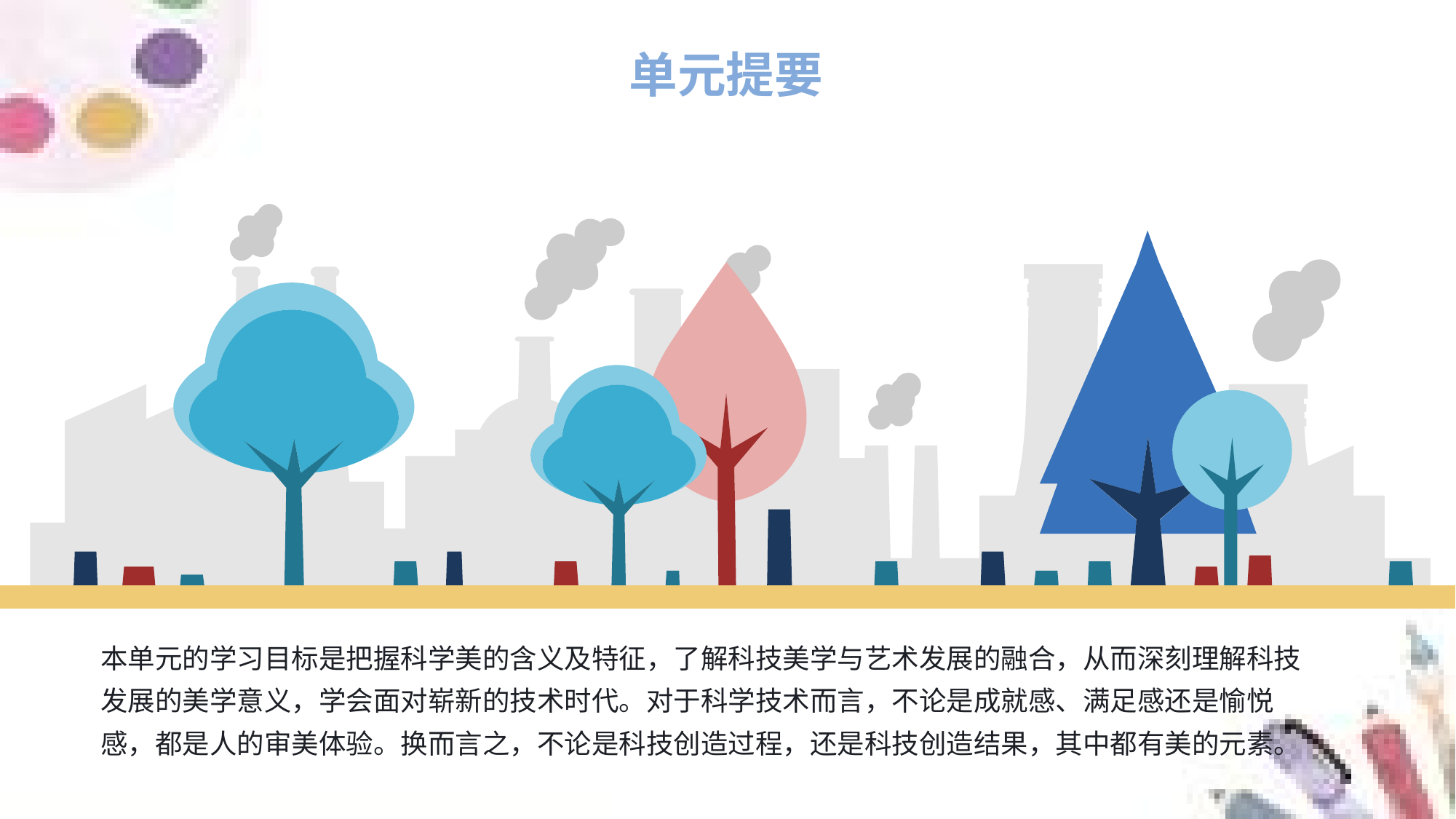

单元提要

本单元的学习目标是把握科学美的含义及特征，了解科技美学与艺术发展的融合，从而深刻理解科技发展的美学意义，学会面对崭新的技术时代。对于科学技术而言，不论是成就感、满足感还是愉悦感，都是人的审美体验。换而言之，不论是科技创造过程，还是科技创造结果，其中都有美的元素。